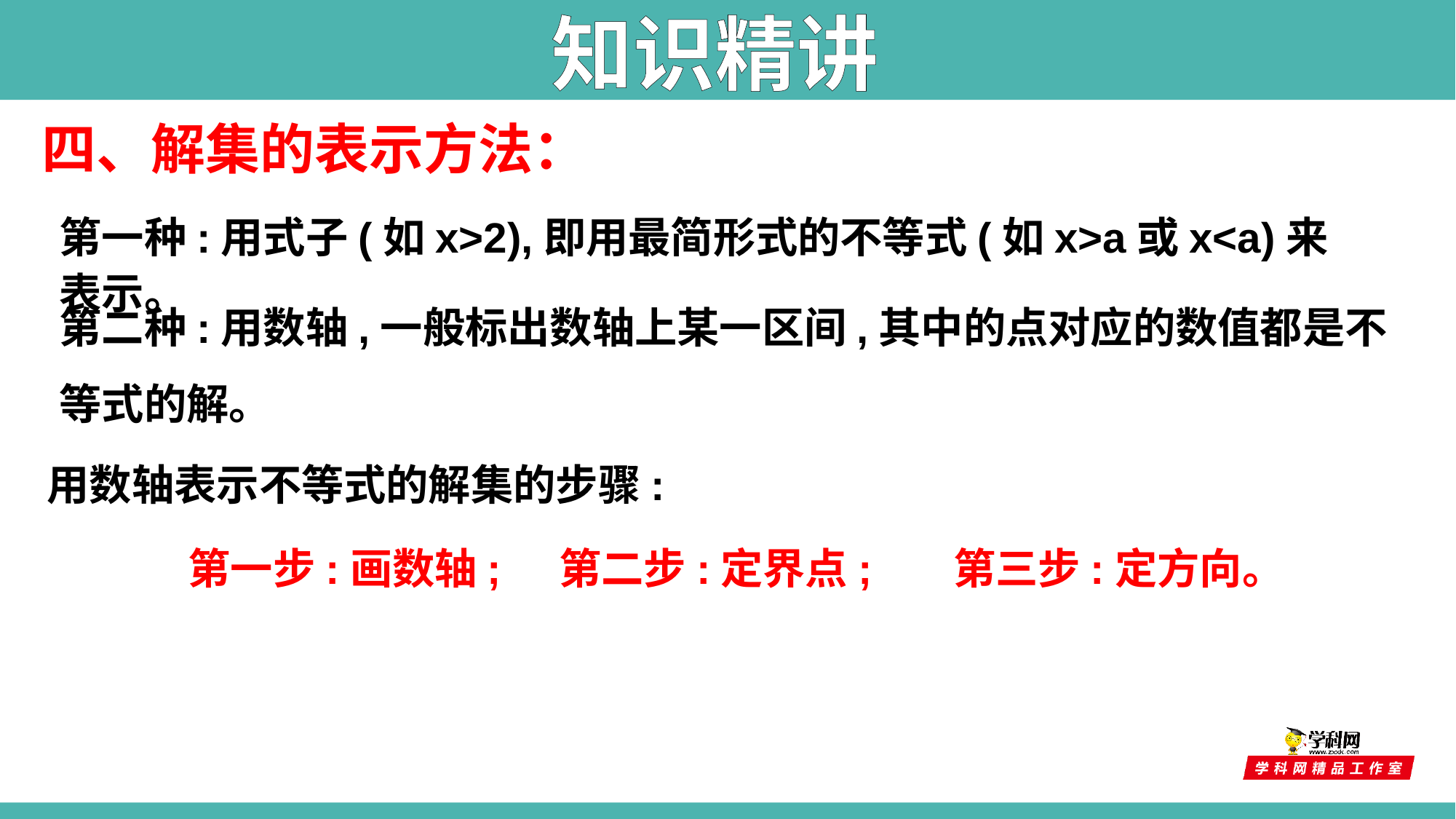

知识精讲
四、解集的表示方法：
第一种:用式子(如x>2),即用最简形式的不等式(如x>a或x<a)来表示。
第二种:用数轴,一般标出数轴上某一区间,其中的点对应的数值都是不等式的解。
用数轴表示不等式的解集的步骤:
第一步:画数轴;    第二步:定界点;      第三步:定方向。